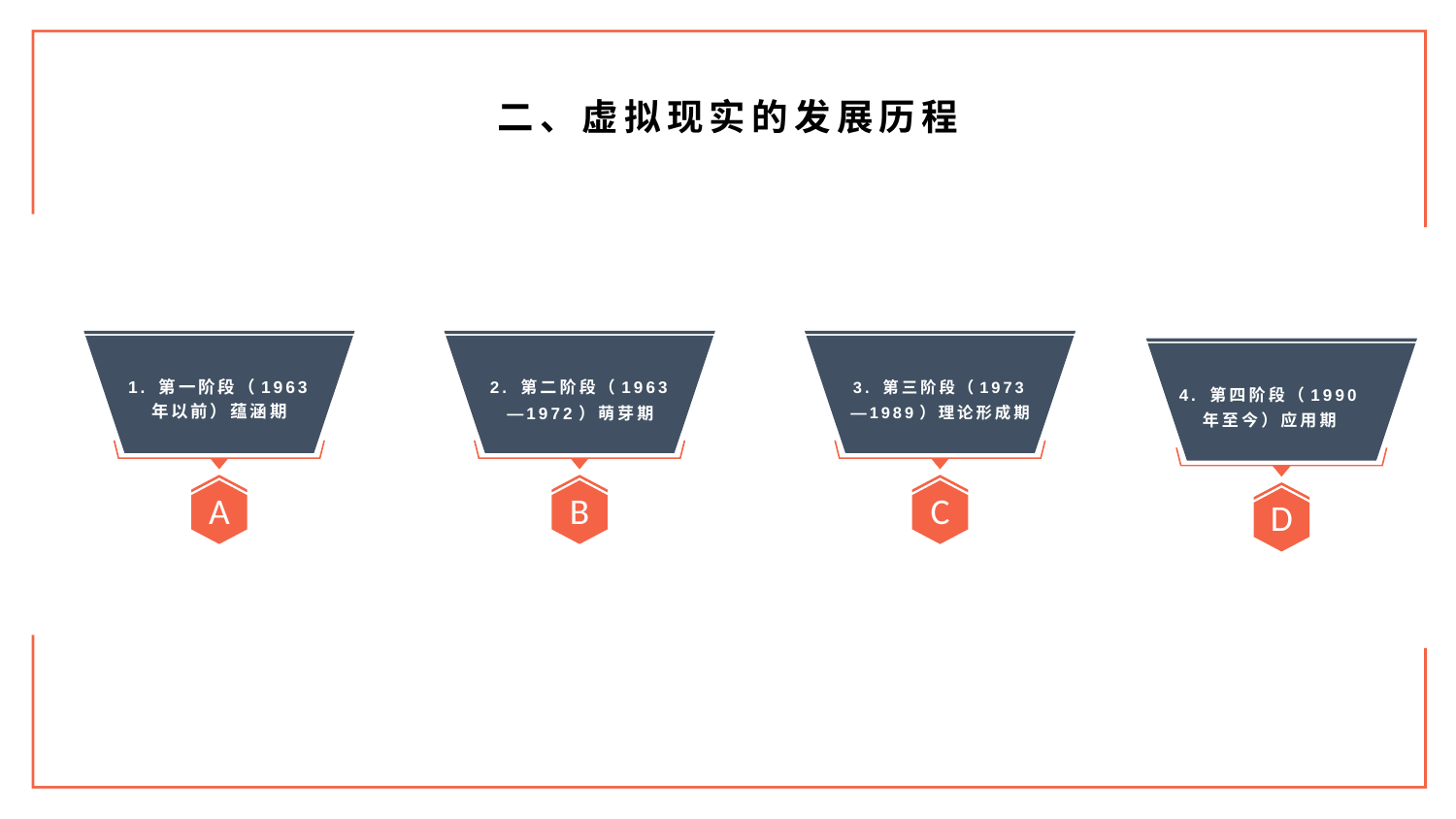

二、虚拟现实的发展历程

A

B

C

D
1. 第一阶段（1963 年以前）蕴涵期
2. 第二阶段（1963—1972）萌芽期
3. 第三阶段（1973—1989）理论形成期
4. 第四阶段（1990 年至今）应用期
6. 授权侵犯
5. 行为否认
7. 恶意攻击